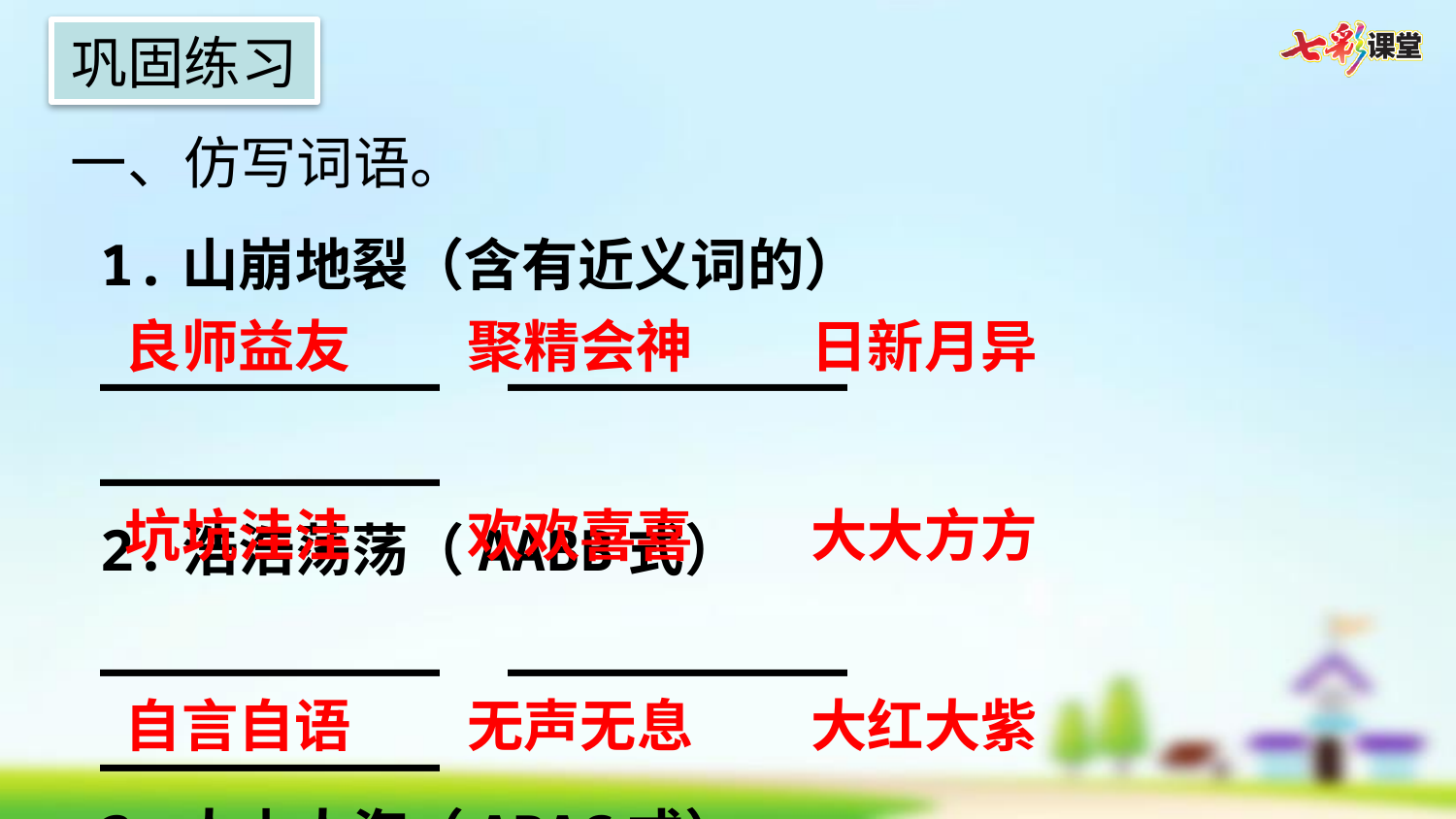

巩固练习
一、仿写词语。
1.山崩地裂（含有近义词的）
__________  __________  __________
2.浩浩荡荡（AABB式）
__________  __________  __________
3.人山人海（ABAC式）
__________  __________  __________
良师益友
聚精会神
日新月异
坑坑洼洼
欢欢喜喜
大大方方
自言自语
无声无息
大红大紫